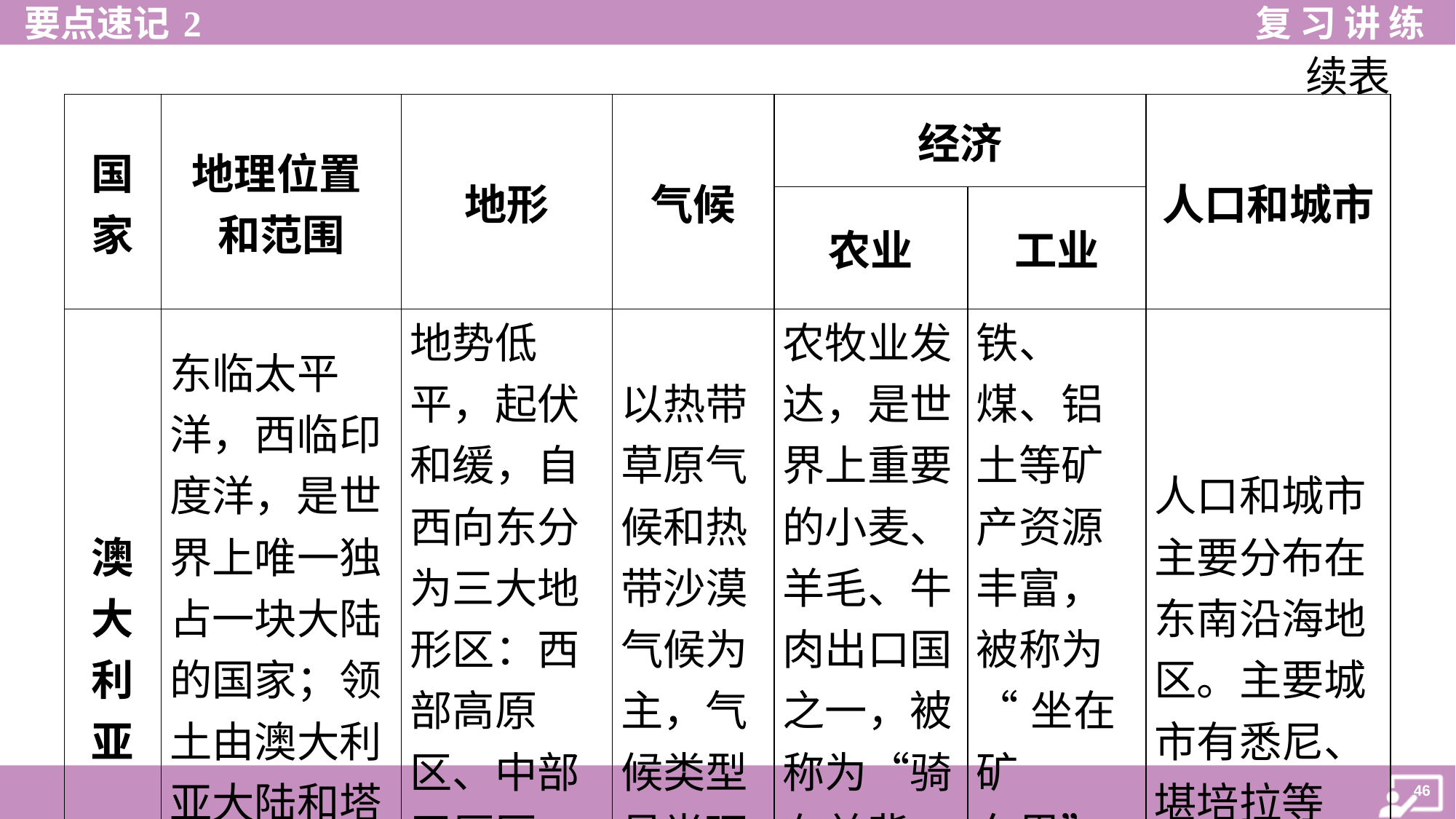

续表
| 国 家 | 地理位置 和范围 | 地形 | 气候 | 经济 |  | 人口和城市 |
| --- | --- | --- | --- | --- | --- | --- |
|  |  |  |  | 农业 | 工业 |  |
| 澳 大 利 亚 | 东临太平 洋，西临印 度洋，是世 界上唯一独 占一块大陆 的国家；领 土由澳大利 亚大陆和塔 斯马尼亚岛 等岛屿组成 | 地势低 平，起伏 和缓，自 西向东分 为三大地 形区：西 部高原 区、中部 平原区、 东部山地 区 | 以热带 草原气 候和热 带沙漠 气候为 主，气 候类型 呈半环 状分布 | 农牧业发 达，是世 界上重要 的小麦、 羊毛、牛 肉出口国 之一，被 称为“骑 在羊背 上”的国 家 | 铁、 煤、铝 土等矿 产资源 丰富， 被称为 “坐在矿 车里”的 国家 | 人口和城市 主要分布在 东南沿海地 区。主要城 市有悉尼、 堪培拉等 |